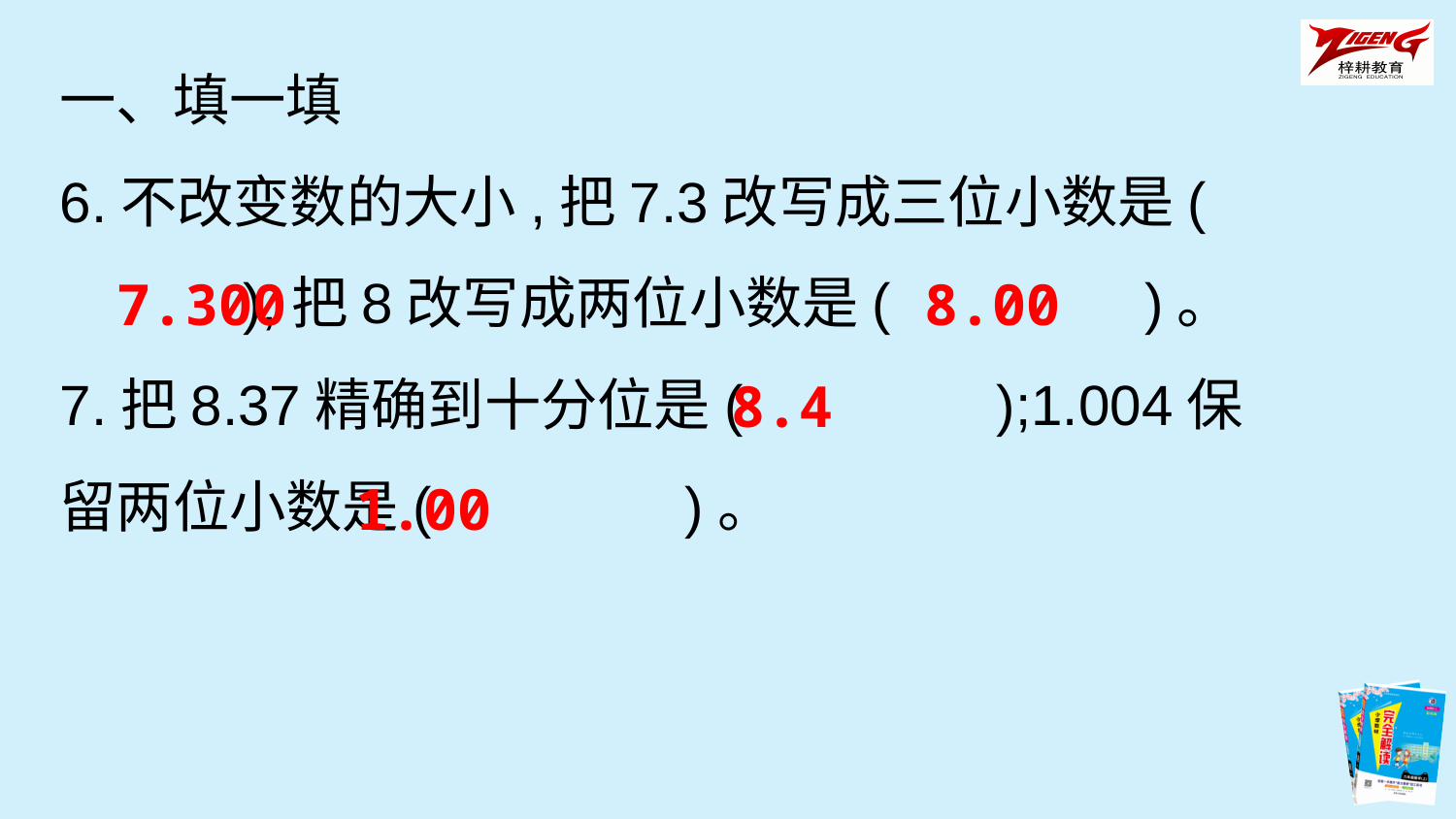

一、填一填
6.不改变数的大小,把7.3改写成三位小数是(　　　　),把8改写成两位小数是(　　　　)。
7.把8.37精确到十分位是(　　　　);1.004保留两位小数是(　　　　)。
7.300
8.00
8.4
1.00